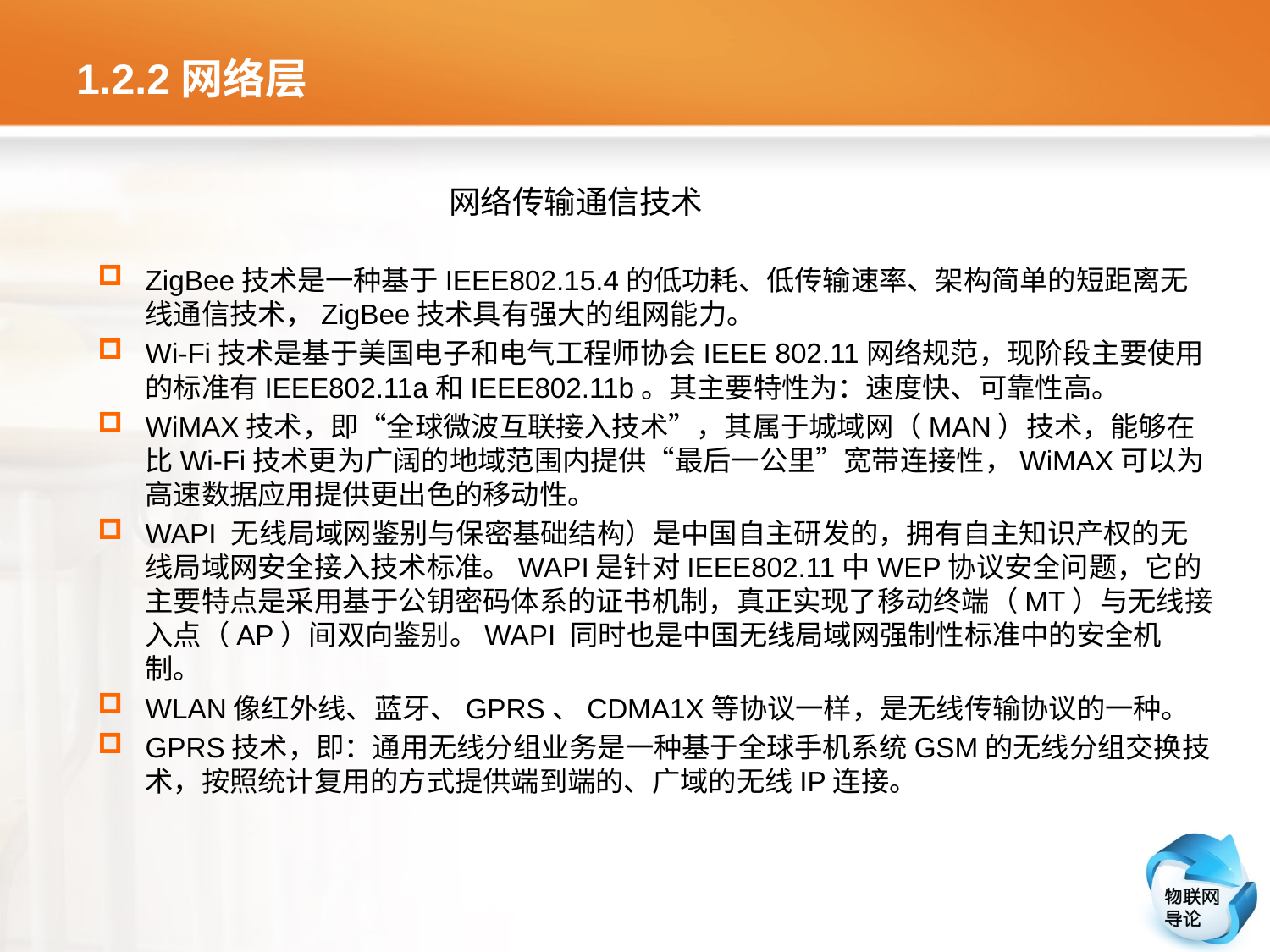

# 1.2.2网络层
网络传输通信技术
ZigBee技术是一种基于IEEE802.15.4的低功耗、低传输速率、架构简单的短距离无线通信技术，ZigBee技术具有强大的组网能力。
Wi-Fi技术是基于美国电子和电气工程师协会IEEE 802.11网络规范，现阶段主要使用的标准有IEEE802.11a和IEEE802.11b。其主要特性为：速度快、可靠性高。
WiMAX技术，即“全球微波互联接入技术”，其属于城域网（MAN）技术，能够在比Wi-Fi技术更为广阔的地域范围内提供“最后一公里”宽带连接性，WiMAX可以为高速数据应用提供更出色的移动性。
WAPI 无线局域网鉴别与保密基础结构）是中国自主研发的，拥有自主知识产权的无线局域网安全接入技术标准。WAPI是针对IEEE802.11中WEP协议安全问题，它的主要特点是采用基于公钥密码体系的证书机制，真正实现了移动终端（MT）与无线接入点（AP）间双向鉴别。WAPI 同时也是中国无线局域网强制性标准中的安全机制。
WLAN像红外线、蓝牙、GPRS、CDMA1X等协议一样，是无线传输协议的一种。
GPRS技术，即：通用无线分组业务是一种基于全球手机系统GSM的无线分组交换技术，按照统计复用的方式提供端到端的、广域的无线IP连接。